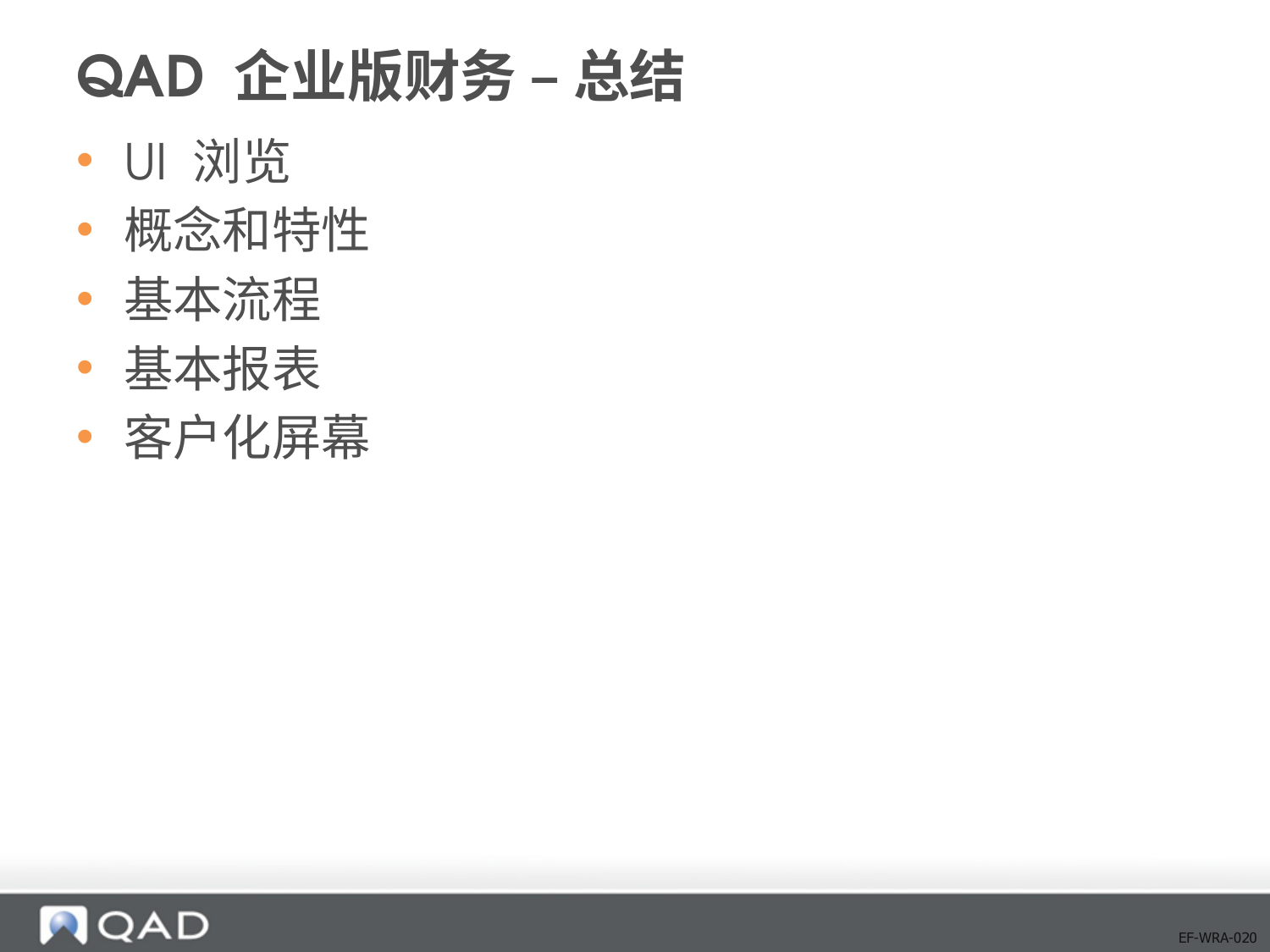

# QAD 企业版财务 – 总结
UI 浏览
概念和特性
基本流程
基本报表
客户化屏幕
EF-WRA-020